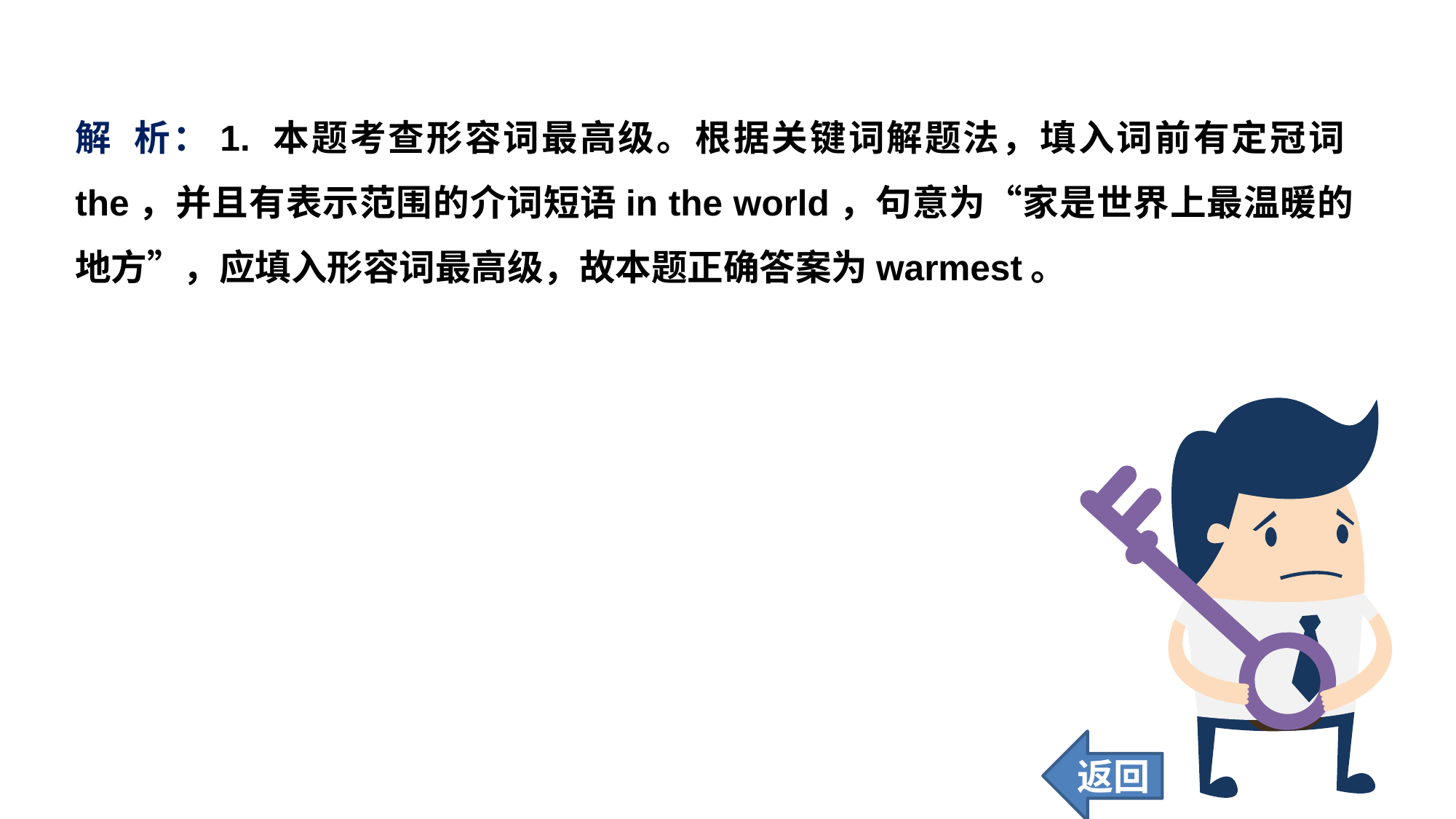

解  析：1. 本题考查形容词最高级。根据关键词解题法，填入词前有定冠词the，并且有表示范围的介词短语in the world，句意为“家是世界上最温暖的地方”，应填入形容词最高级，故本题正确答案为warmest。

返回
159